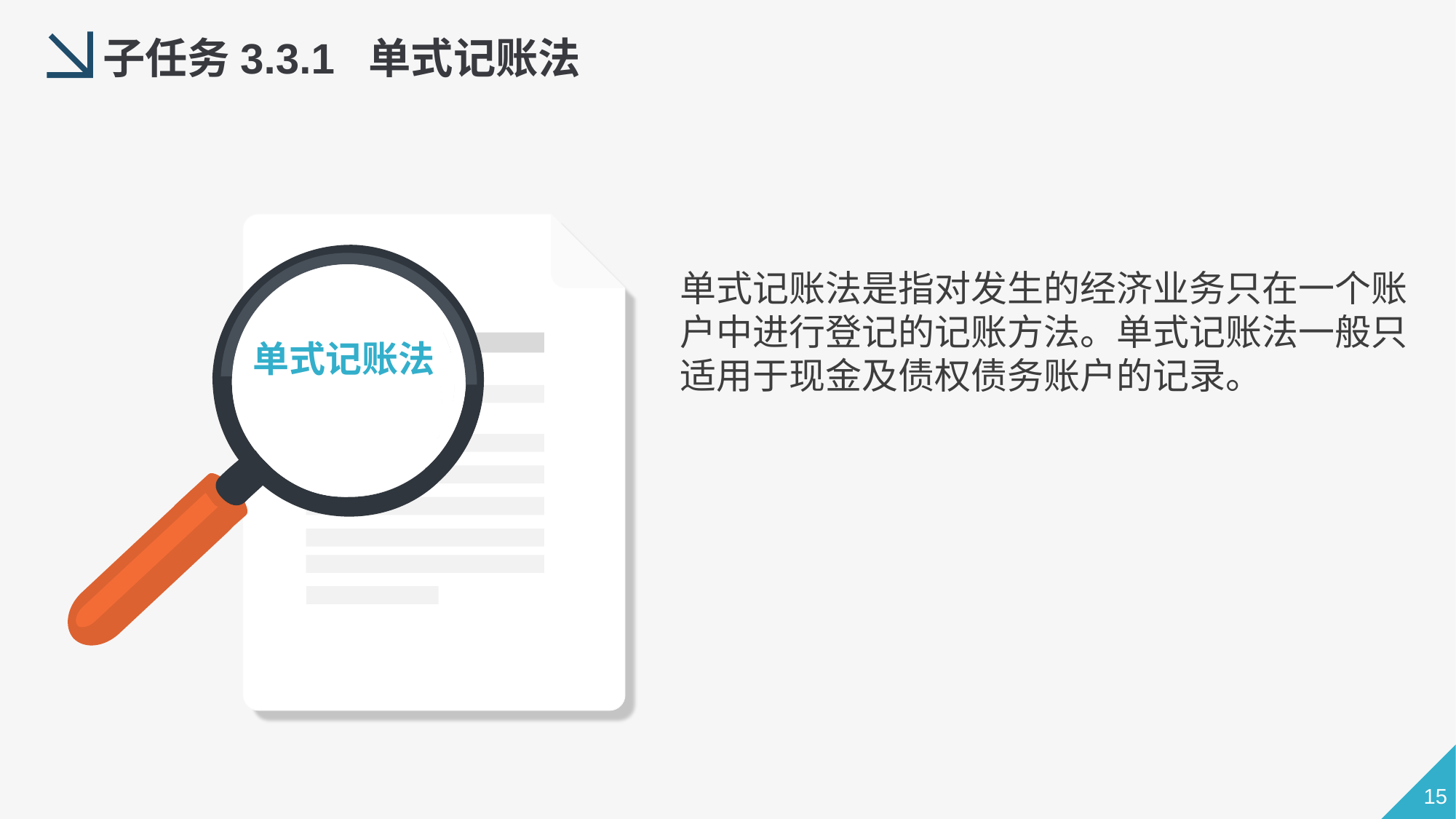

子任务3.3.1  单式记账法

单式记账法是指对发生的经济业务只在一个账户中进行登记的记账方法。单式记账法一般只适用于现金及债权债务账户的记录。
单式记账法